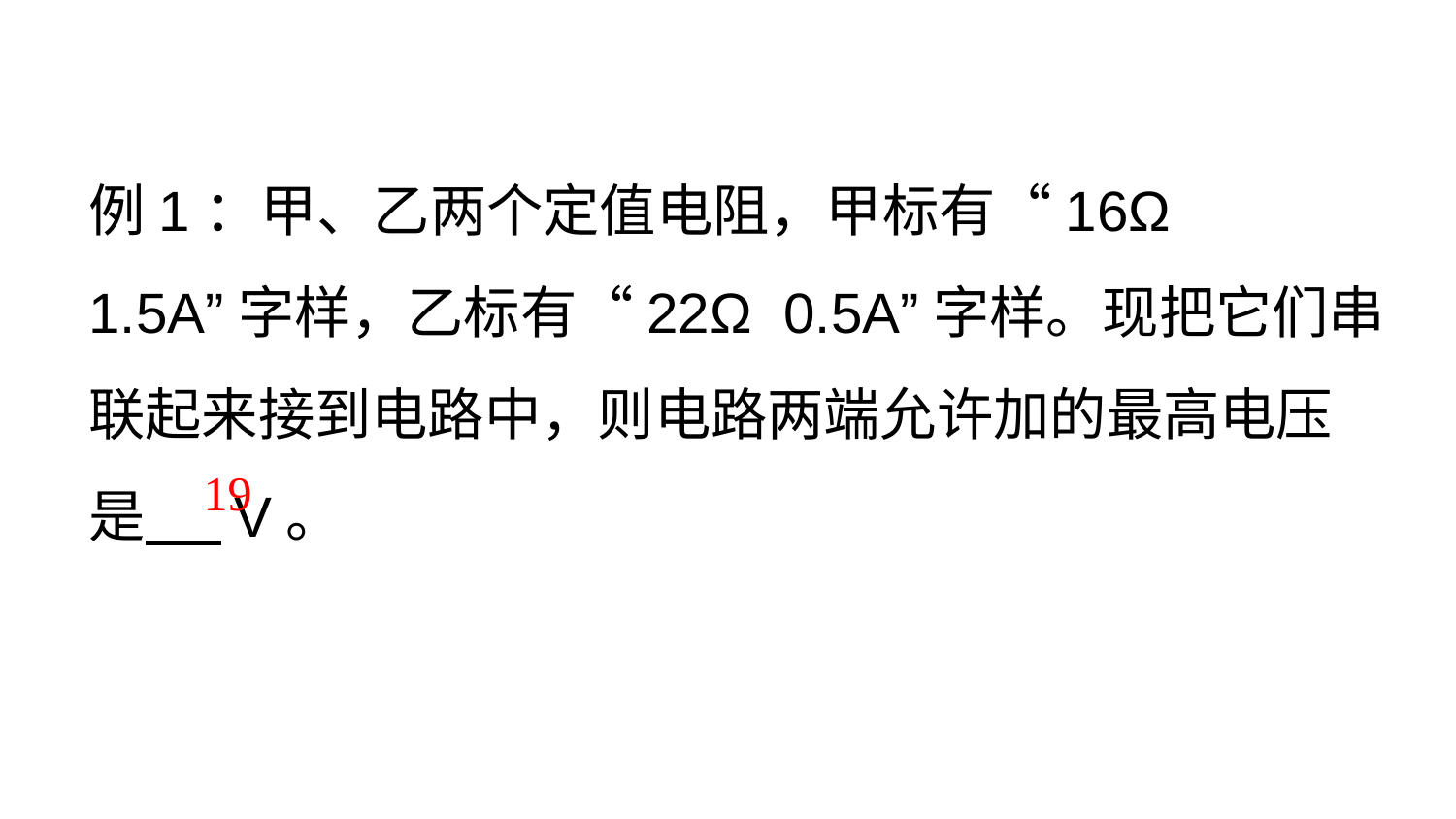

例1：甲、乙两个定值电阻，甲标有“16Ω 1.5A”字样，乙标有“22Ω  0.5A”字样。现把它们串联起来接到电路中，则电路两端允许加的最高电压
是      V。
19